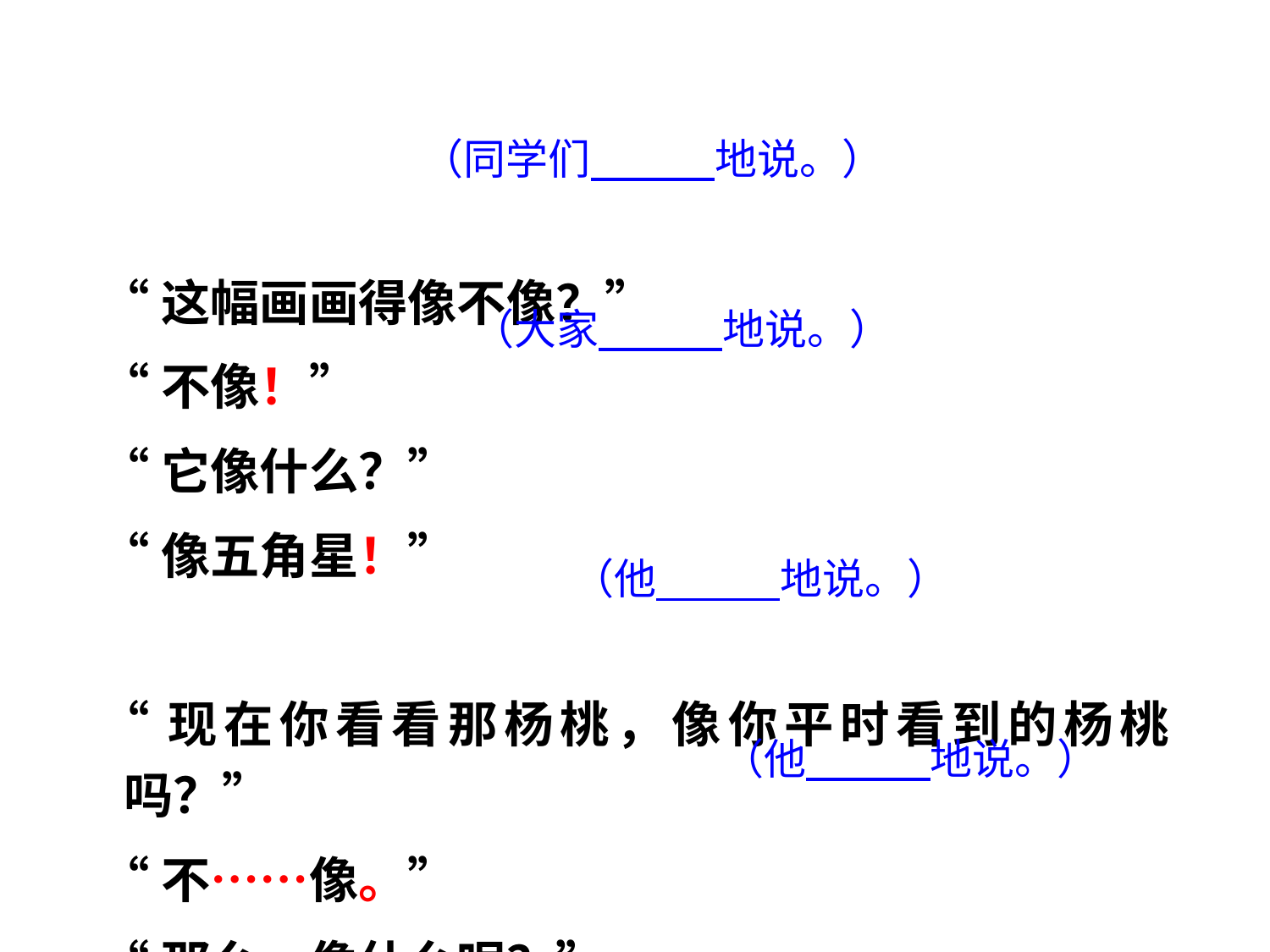

#
（同学们             地说。）
“这幅画画得像不像？”
“不像！”
“它像什么？”
“像五角星！”

“现在你看看那杨桃，像你平时看到的杨桃吗？”
“不……像。”
“那么，像什么呢？”
“像……五……五角星。”
“好，下一个。”
（大家             地说。）
（他             地说。）
（他             地说。）